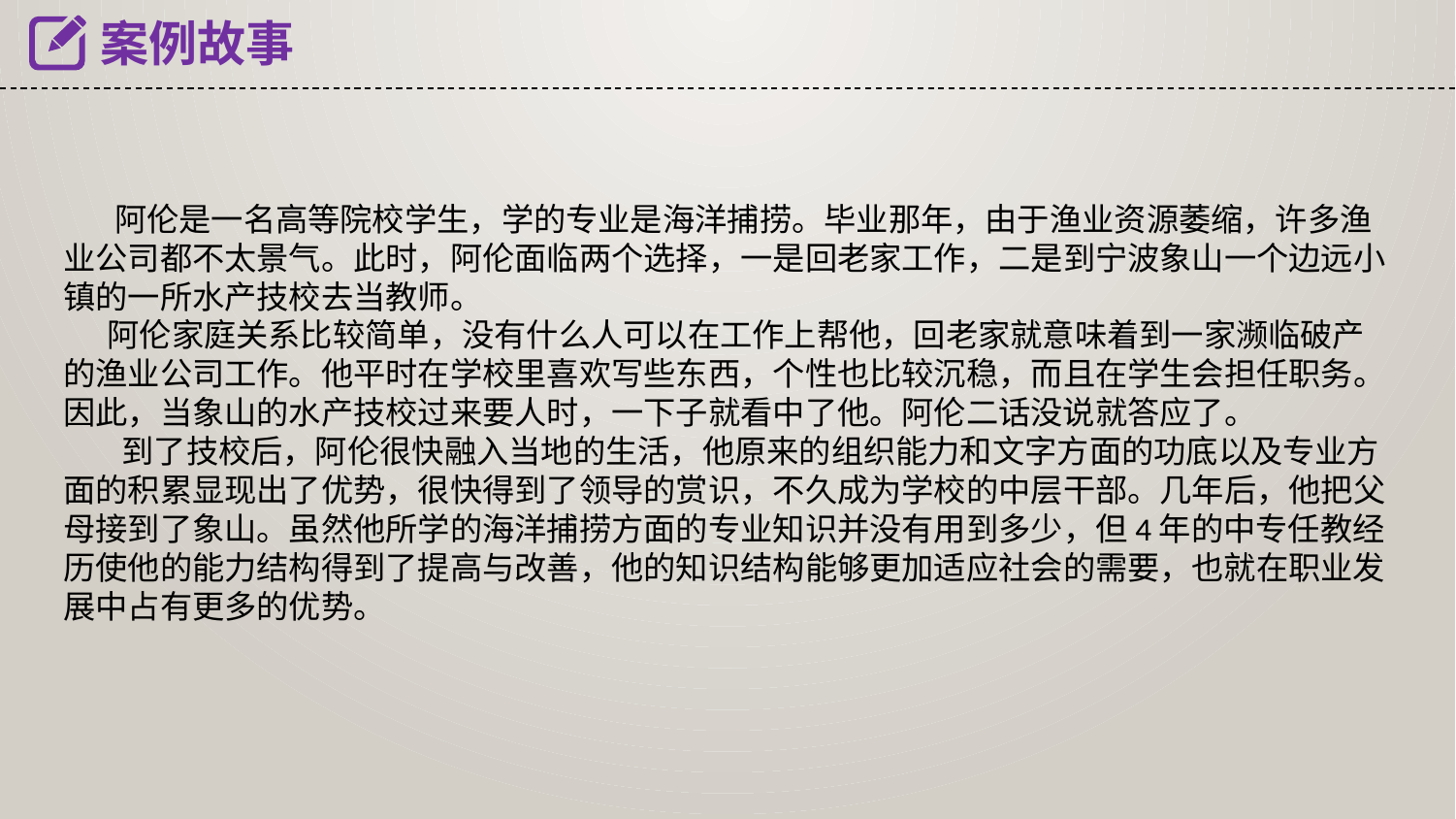

案例故事

      阿伦是一名高等院校学生，学的专业是海洋捕捞。毕业那年，由于渔业资源萎缩，许多渔业公司都不太景气。此时，阿伦面临两个选择，一是回老家工作，二是到宁波象山一个边远小镇的一所水产技校去当教师。
     阿伦家庭关系比较简单，没有什么人可以在工作上帮他，回老家就意味着到一家濒临破产的渔业公司工作。他平时在学校里喜欢写些东西，个性也比较沉稳，而且在学生会担任职务。因此，当象山的水产技校过来要人时，一下子就看中了他。阿伦二话没说就答应了。
       到了技校后，阿伦很快融入当地的生活，他原来的组织能力和文字方面的功底以及专业方面的积累显现出了优势，很快得到了领导的赏识，不久成为学校的中层干部。几年后，他把父母接到了象山。虽然他所学的海洋捕捞方面的专业知识并没有用到多少，但4年的中专任教经历使他的能力结构得到了提高与改善，他的知识结构能够更加适应社会的需要，也就在职业发展中占有更多的优势。
38